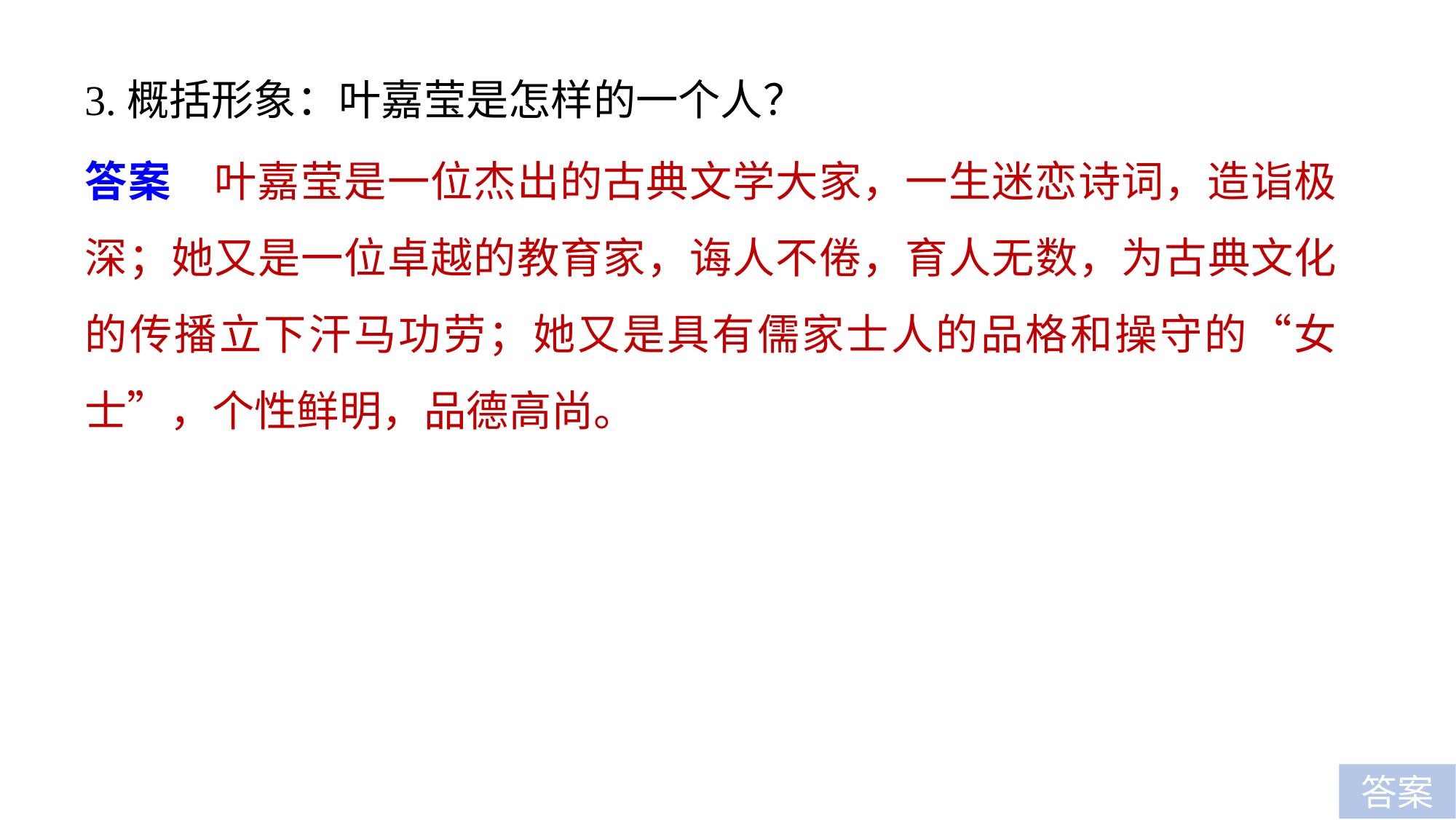

3.概括形象：叶嘉莹是怎样的一个人？
答案　叶嘉莹是一位杰出的古典文学大家，一生迷恋诗词，造诣极深；她又是一位卓越的教育家，诲人不倦，育人无数，为古典文化的传播立下汗马功劳；她又是具有儒家士人的品格和操守的“女士”，个性鲜明，品德高尚。
答案